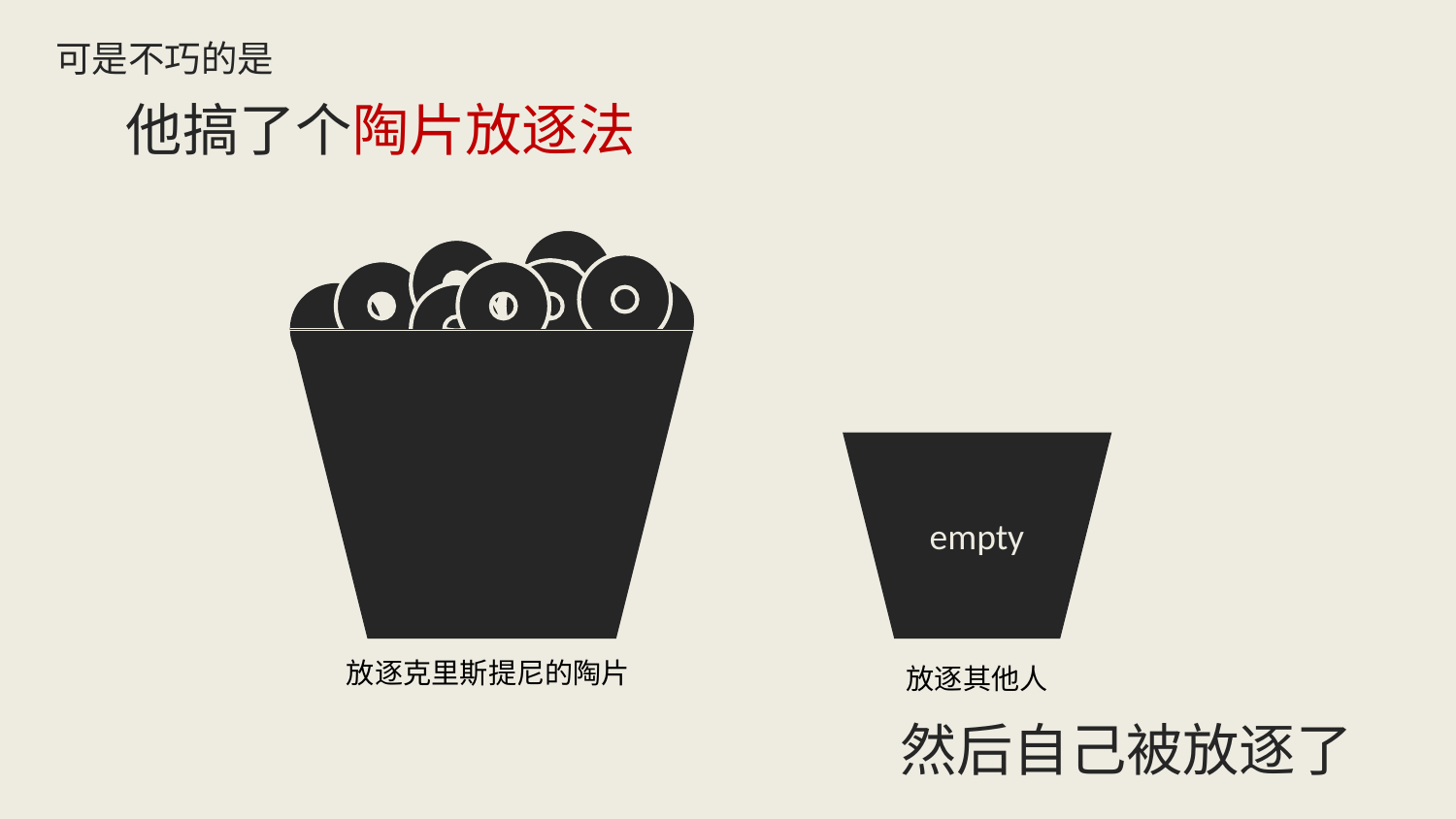

可是不巧的是
他搞了个陶片放逐法

empty
放逐克里斯提尼的陶片
放逐其他人
然后自己被放逐了